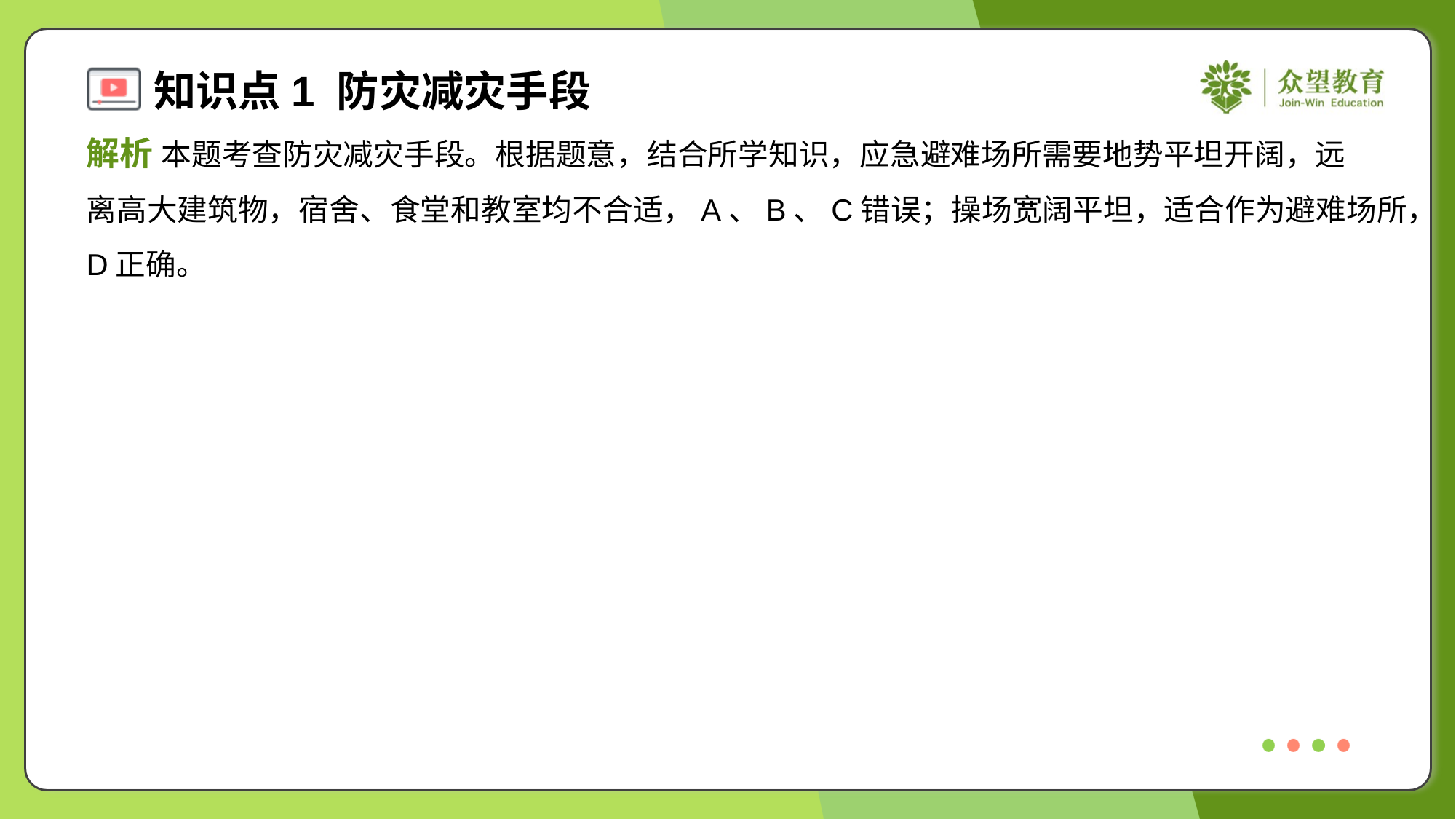

解析 本题考查防灾减灾手段。根据题意，结合所学知识，应急避难场所需要地势平坦开阔，远
离高大建筑物，宿舍、食堂和教室均不合适，A、B、C错误；操场宽阔平坦，适合作为避难场所，
D正确。